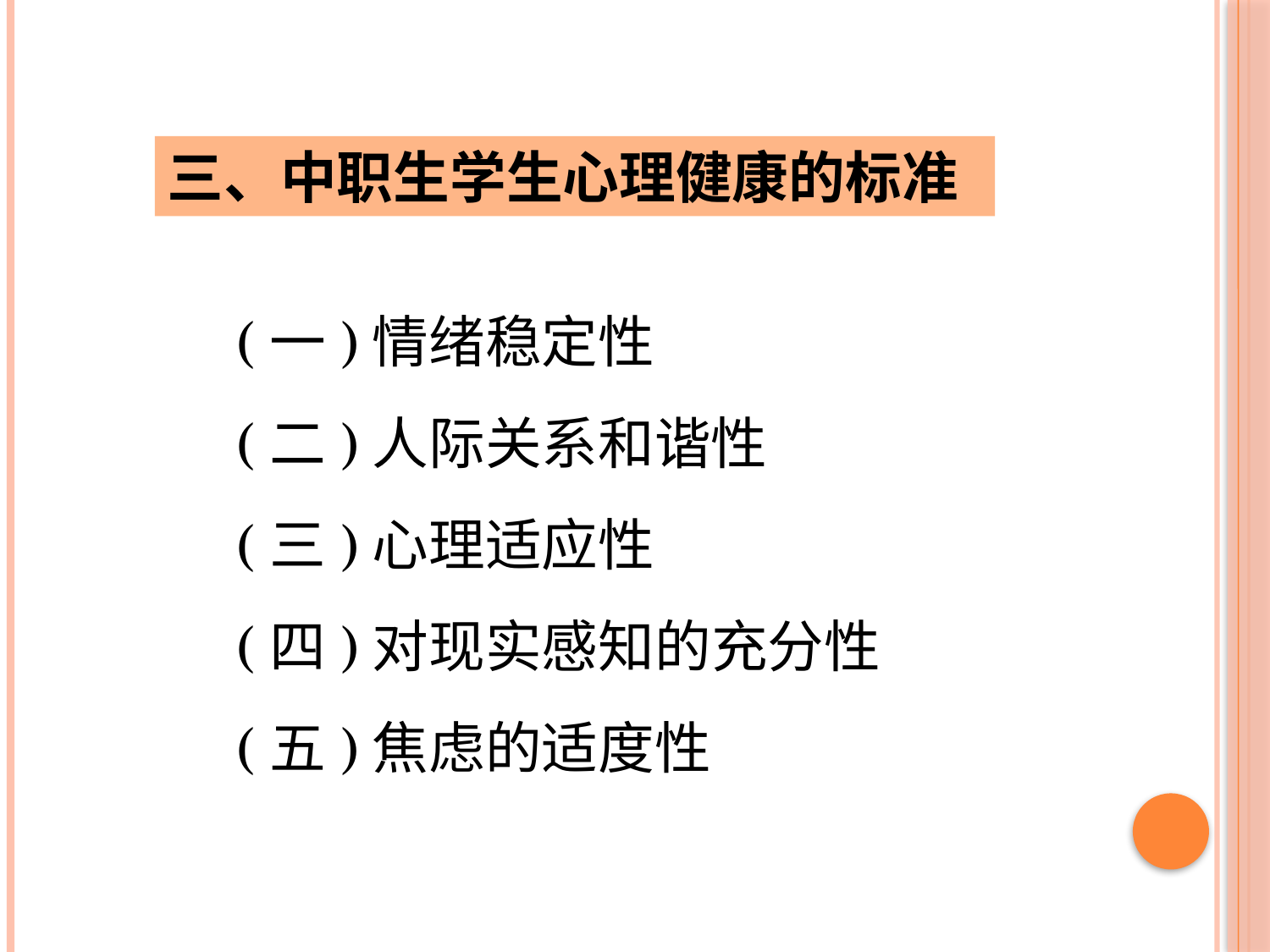

三、中职生学生心理健康的标准
(一)情绪稳定性
(二)人际关系和谐性
(三)心理适应性
(四)对现实感知的充分性
(五)焦虑的适度性